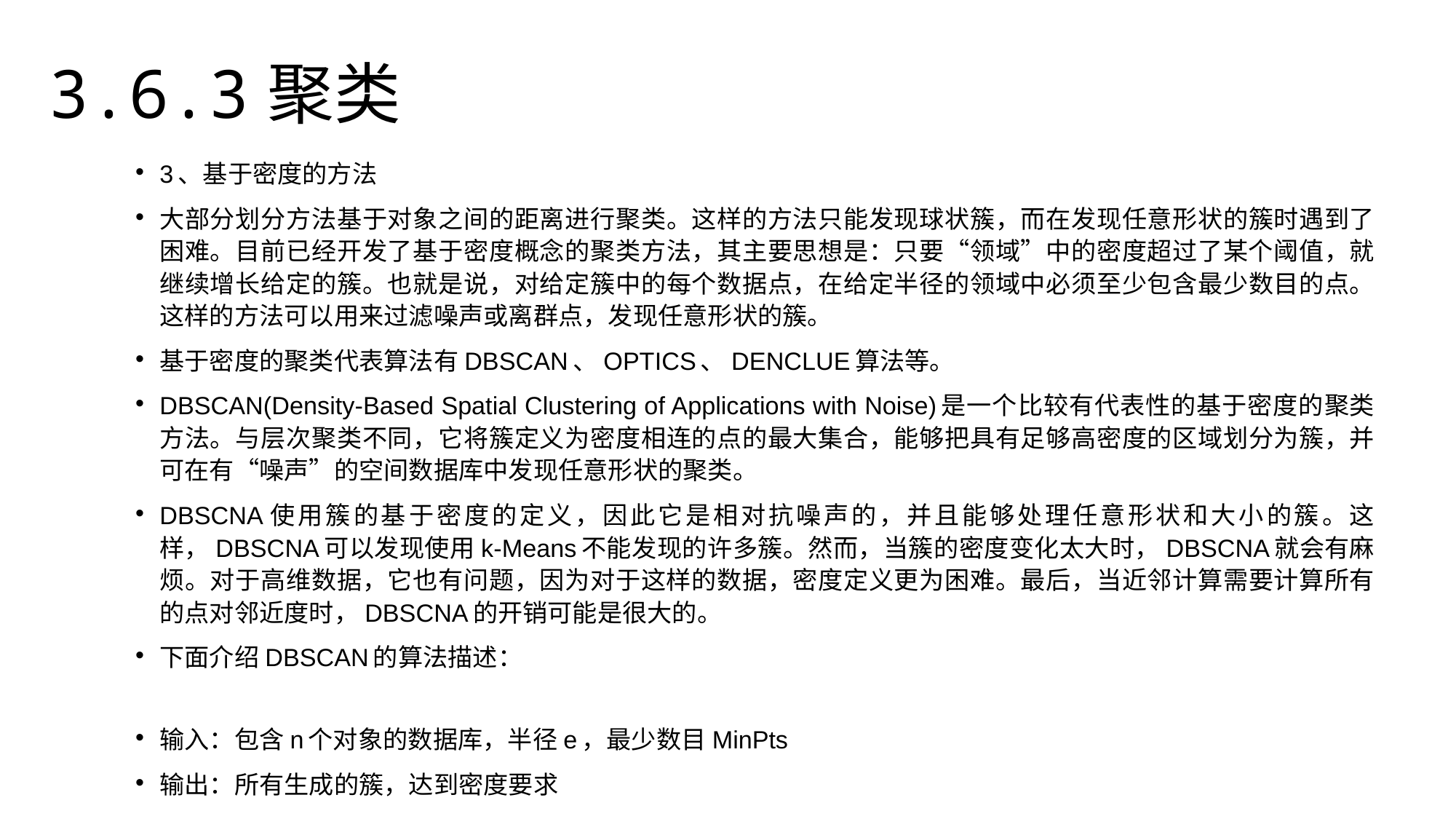

3.6.3聚类
3、基于密度的方法
大部分划分方法基于对象之间的距离进行聚类。这样的方法只能发现球状簇，而在发现任意形状的簇时遇到了困难。目前已经开发了基于密度概念的聚类方法，其主要思想是：只要“领域”中的密度超过了某个阈值，就继续增长给定的簇。也就是说，对给定簇中的每个数据点，在给定半径的领域中必须至少包含最少数目的点。这样的方法可以用来过滤噪声或离群点，发现任意形状的簇。
基于密度的聚类代表算法有DBSCAN、OPTICS、DENCLUE算法等。
DBSCAN(Density-Based Spatial Clustering of Applications with Noise)是一个比较有代表性的基于密度的聚类方法。与层次聚类不同，它将簇定义为密度相连的点的最大集合，能够把具有足够高密度的区域划分为簇，并可在有“噪声”的空间数据库中发现任意形状的聚类。
DBSCNA使用簇的基于密度的定义，因此它是相对抗噪声的，并且能够处理任意形状和大小的簇。这样，DBSCNA可以发现使用k-Means不能发现的许多簇。然而，当簇的密度变化太大时，DBSCNA就会有麻烦。对于高维数据，它也有问题，因为对于这样的数据，密度定义更为困难。最后，当近邻计算需要计算所有的点对邻近度时，DBSCNA的开销可能是很大的。
下面介绍DBSCAN的算法描述：

输入：包含n个对象的数据库，半径e，最少数目MinPts
输出：所有生成的簇，达到密度要求